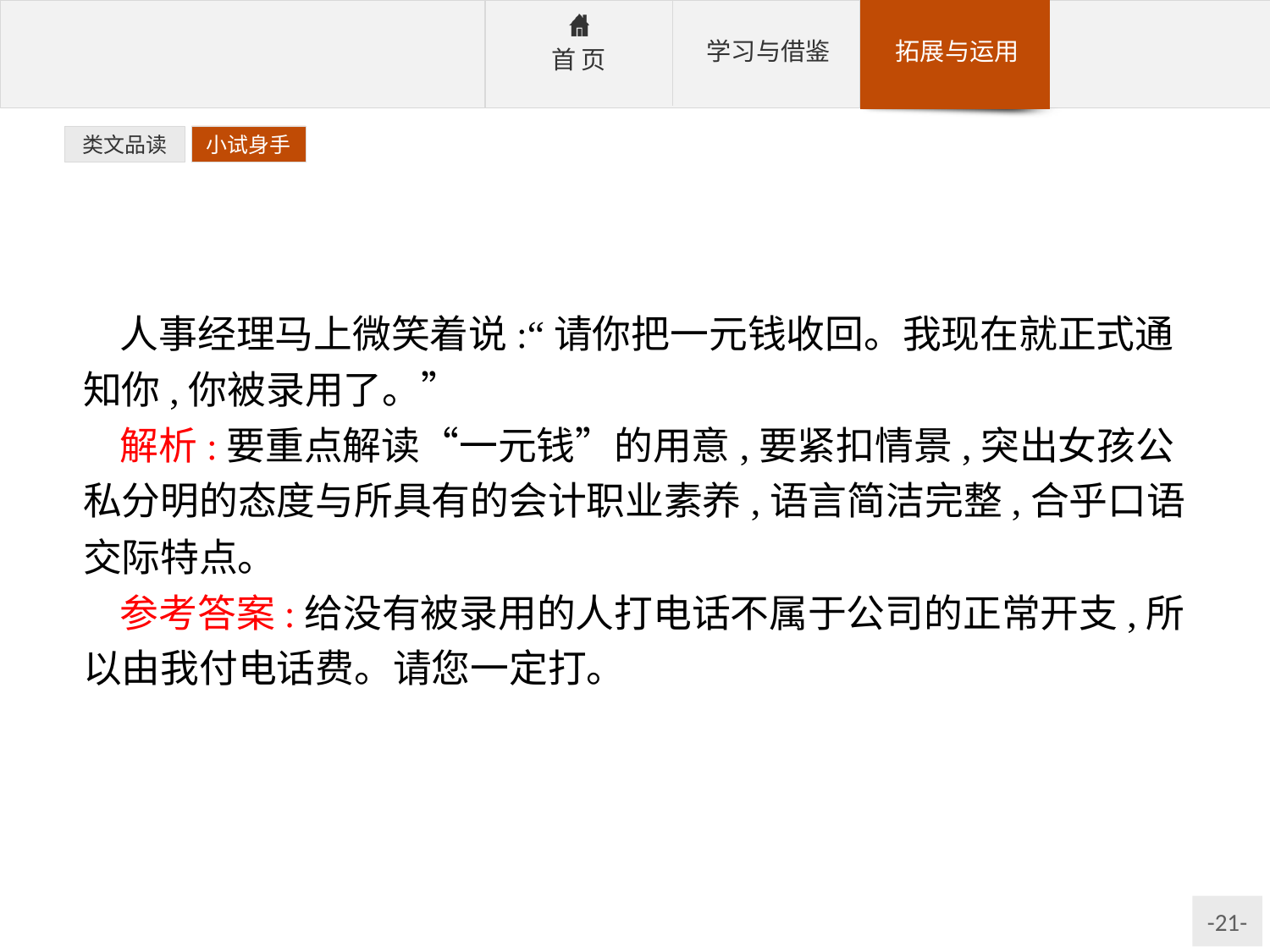

类文品读
小试身手
人事经理马上微笑着说:“请你把一元钱收回。我现在就正式通知你,你被录用了。”
解析:要重点解读“一元钱”的用意,要紧扣情景,突出女孩公私分明的态度与所具有的会计职业素养,语言简洁完整,合乎口语交际特点。
参考答案:给没有被录用的人打电话不属于公司的正常开支,所以由我付电话费。请您一定打。